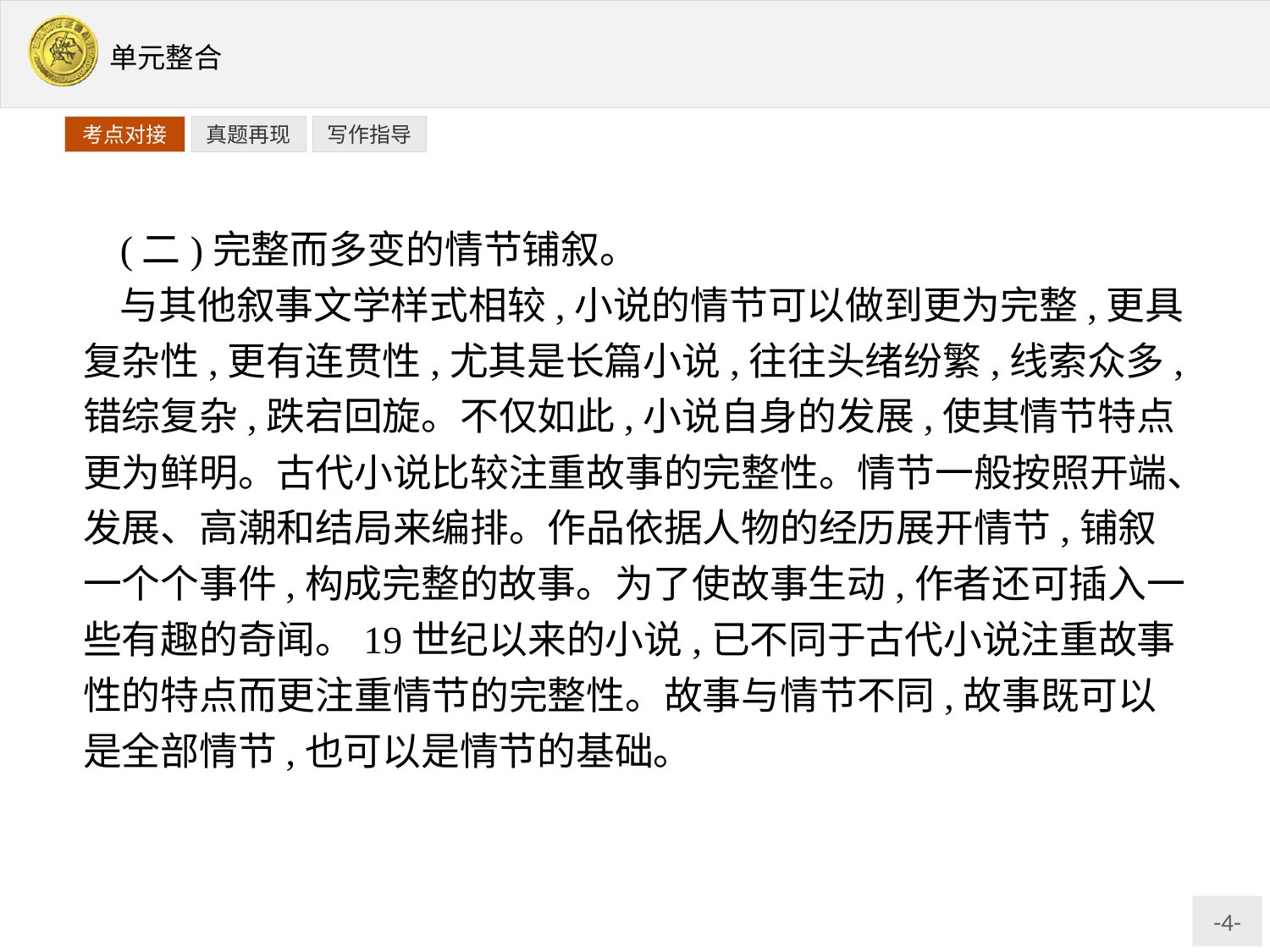

写作指导
考点对接
真题再现
(二)完整而多变的情节铺叙。
与其他叙事文学样式相较,小说的情节可以做到更为完整,更具复杂性,更有连贯性,尤其是长篇小说,往往头绪纷繁,线索众多,错综复杂,跌宕回旋。不仅如此,小说自身的发展,使其情节特点更为鲜明。古代小说比较注重故事的完整性。情节一般按照开端、发展、高潮和结局来编排。作品依据人物的经历展开情节,铺叙一个个事件,构成完整的故事。为了使故事生动,作者还可插入一些有趣的奇闻。19世纪以来的小说,已不同于古代小说注重故事性的特点而更注重情节的完整性。故事与情节不同,故事既可以是全部情节,也可以是情节的基础。